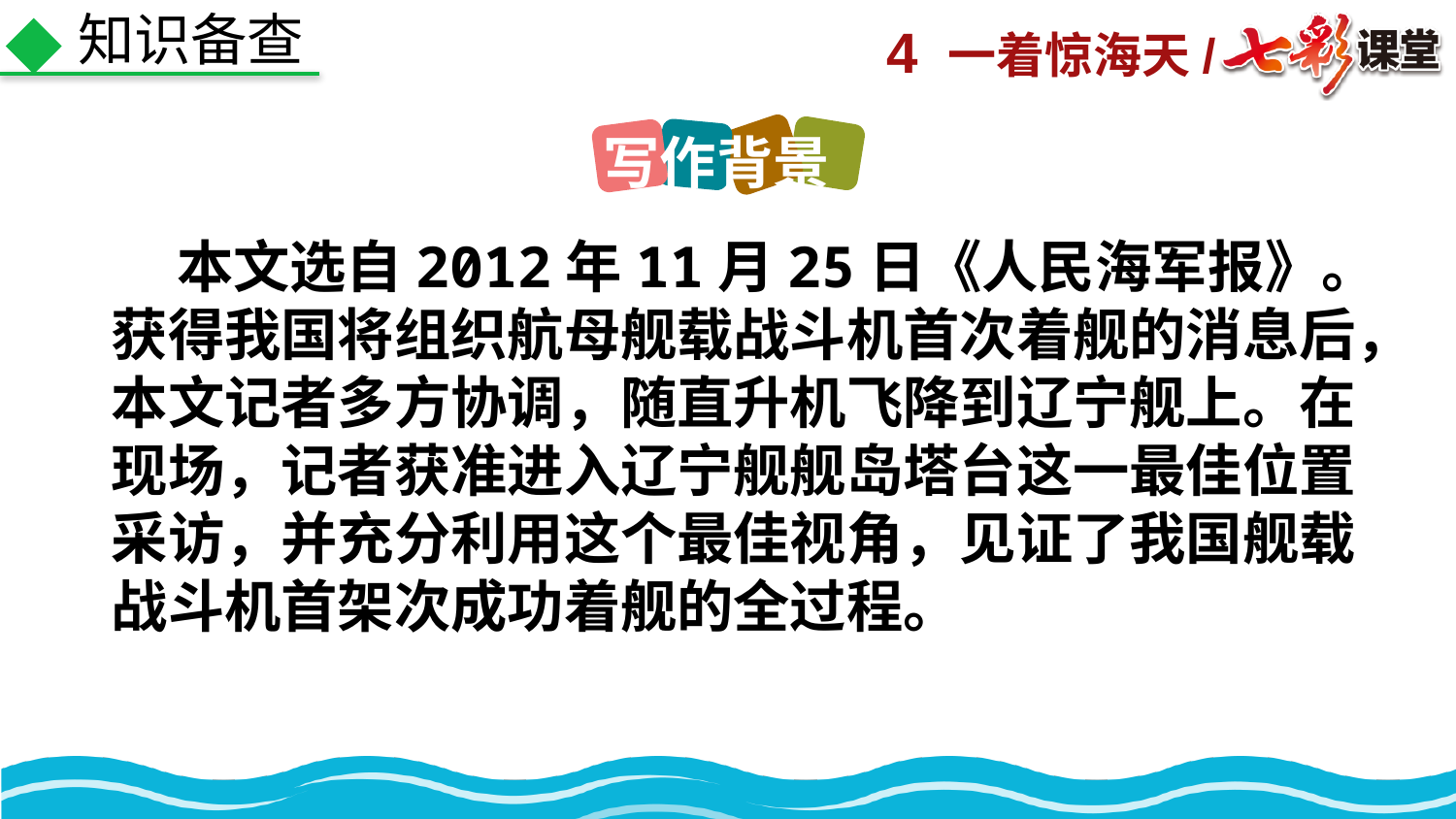

知识备查

写作背景

    本文选自2012年11月25日《人民海军报》。获得我国将组织航母舰载战斗机首次着舰的消息后，本文记者多方协调，随直升机飞降到辽宁舰上。在现场，记者获准进入辽宁舰舰岛塔台这一最佳位置采访，并充分利用这个最佳视角，见证了我国舰载战斗机首架次成功着舰的全过程。